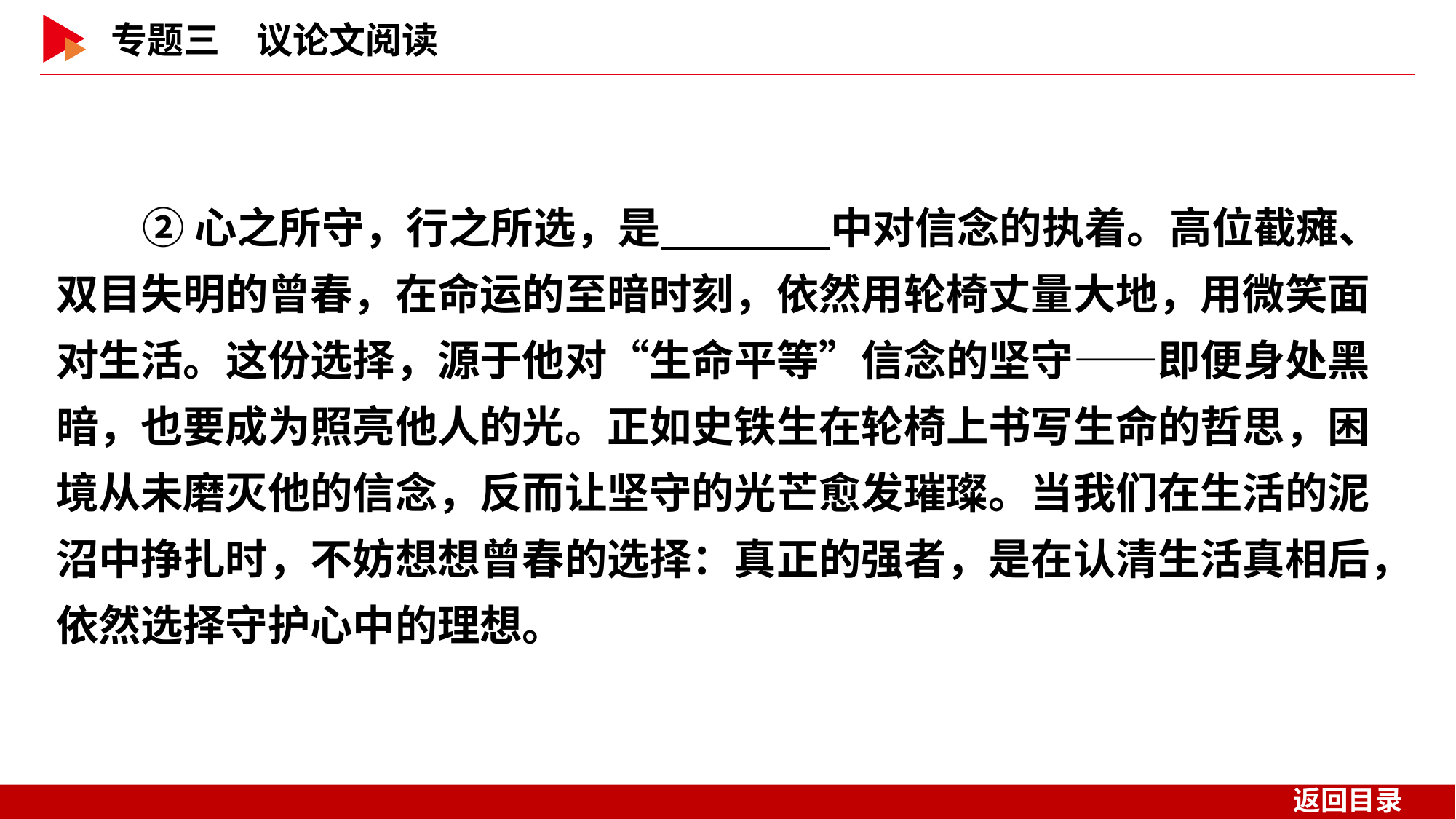

②心之所守，行之所选，是　　　　中对信念的执着。高位截瘫、双目失明的曾春，在命运的至暗时刻，依然用轮椅丈量大地，用微笑面对生活。这份选择，源于他对“生命平等”信念的坚守——即便身处黑暗，也要成为照亮他人的光。正如史铁生在轮椅上书写生命的哲思，困境从未磨灭他的信念，反而让坚守的光芒愈发璀璨。当我们在生活的泥沼中挣扎时，不妨想想曾春的选择：真正的强者，是在认清生活真相后，依然选择守护心中的理想。